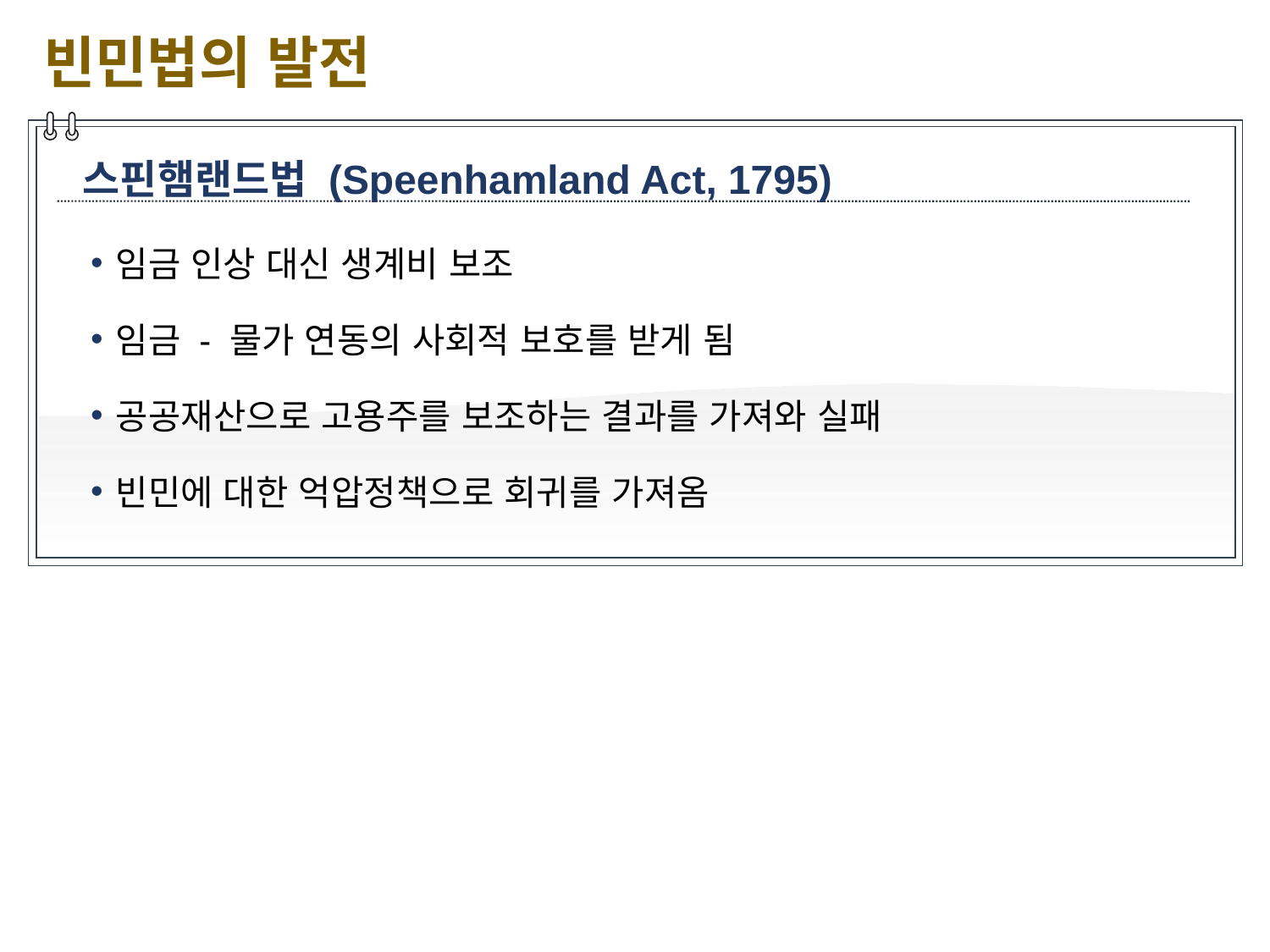

빈민법의 발전

스핀햄랜드법 (Speenhamland Act, 1795)

임금 인상 대신 생계비 보조
임금 - 물가 연동의 사회적 보호를 받게 됨
공공재산으로 고용주를 보조하는 결과를 가져와 실패
빈민에 대한 억압정책으로 회귀를 가져옴